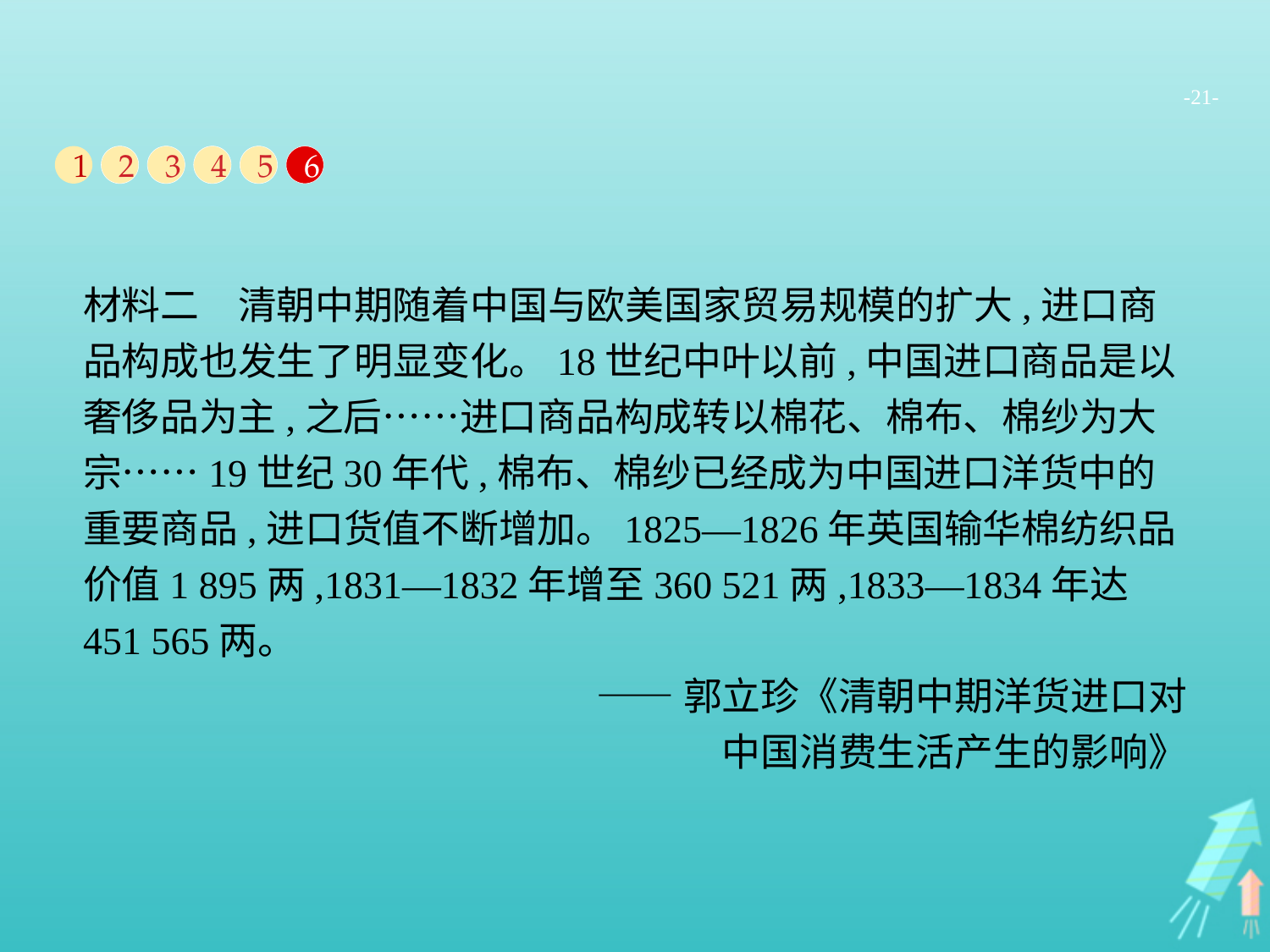

-21-
1
2
3
4
5
6
材料二　清朝中期随着中国与欧美国家贸易规模的扩大,进口商品构成也发生了明显变化。18世纪中叶以前,中国进口商品是以奢侈品为主,之后……进口商品构成转以棉花、棉布、棉纱为大宗……19世纪30年代,棉布、棉纱已经成为中国进口洋货中的重要商品,进口货值不断增加。1825—1826年英国输华棉纺织品价值1 895两,1831—1832年增至360 521两,1833—1834年达451 565两。
——郭立珍《清朝中期洋货进口对
中国消费生活产生的影响》